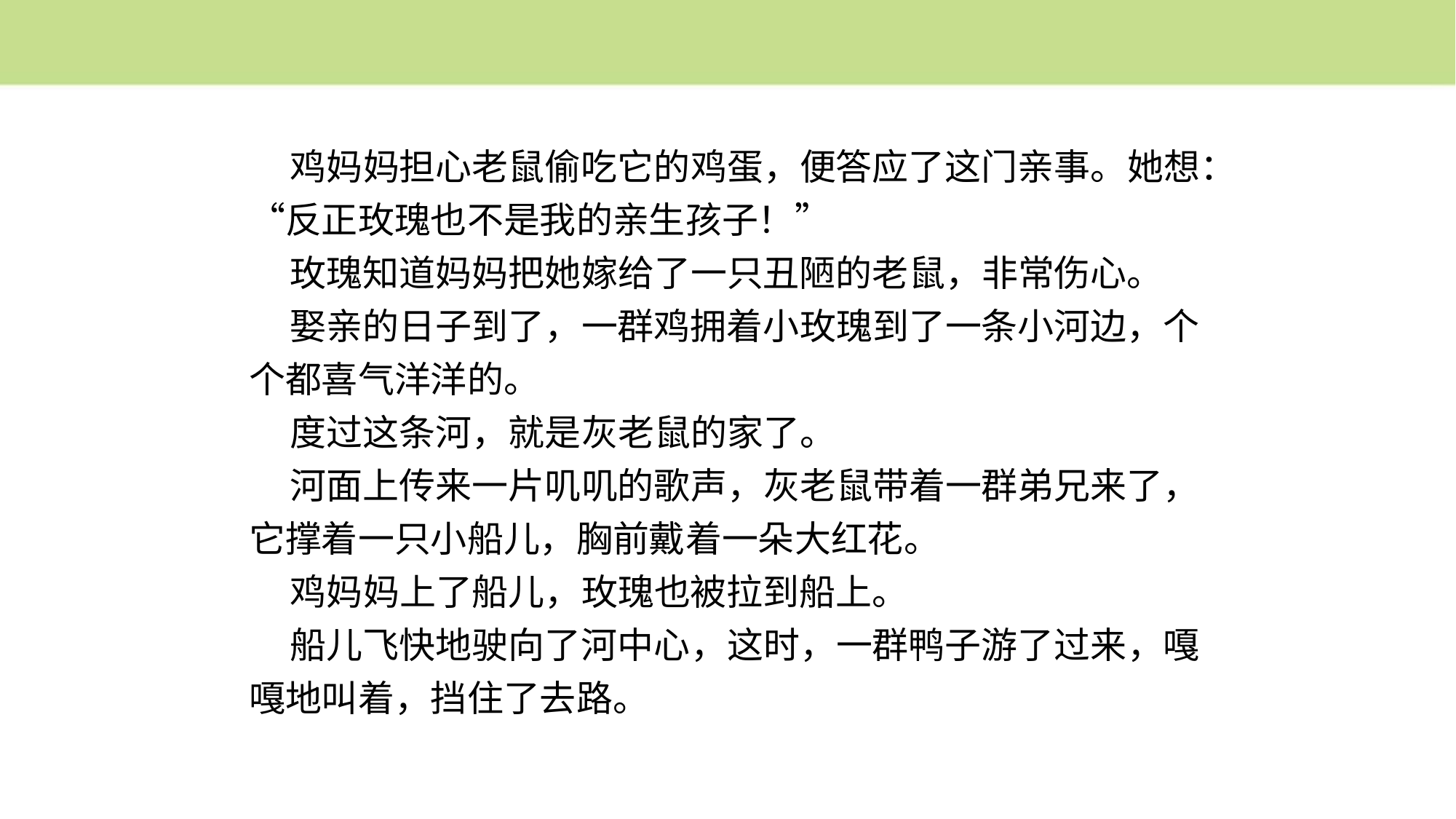

鸡妈妈担心老鼠偷吃它的鸡蛋，便答应了这门亲事。她想：“反正玫瑰也不是我的亲生孩子！”
    玫瑰知道妈妈把她嫁给了一只丑陋的老鼠，非常伤心。
    娶亲的日子到了，一群鸡拥着小玫瑰到了一条小河边，个个都喜气洋洋的。
    度过这条河，就是灰老鼠的家了。
    河面上传来一片叽叽的歌声，灰老鼠带着一群弟兄来了，它撑着一只小船儿，胸前戴着一朵大红花。
    鸡妈妈上了船儿，玫瑰也被拉到船上。
    船儿飞快地驶向了河中心，这时，一群鸭子游了过来，嘎嘎地叫着，挡住了去路。